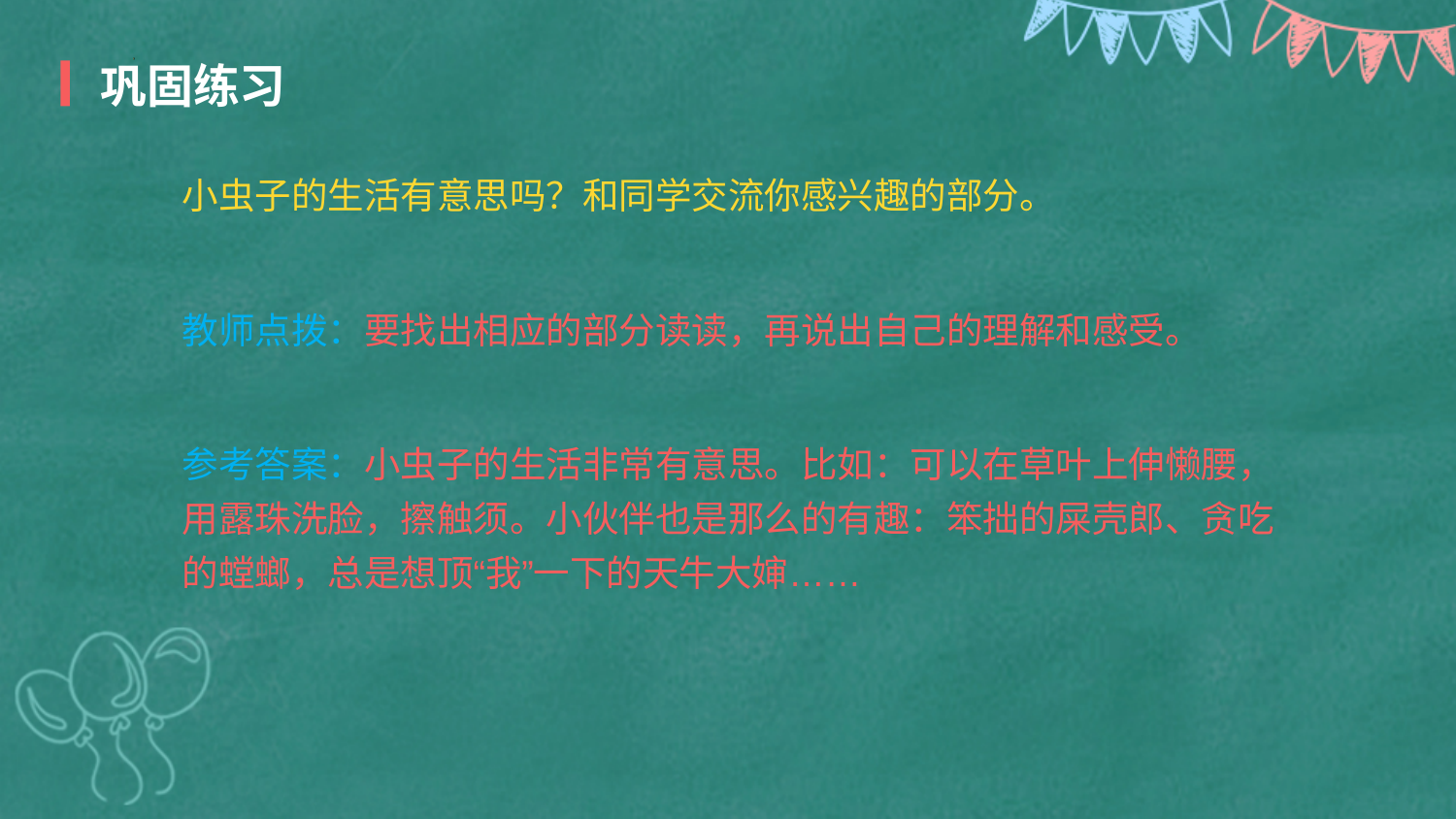

巩固练习

小虫子的生活有意思吗？和同学交流你感兴趣的部分。
教师点拨：要找出相应的部分读读，再说出自己的理解和感受。
参考答案：小虫子的生活非常有意思。比如：可以在草叶上伸懒腰，用露珠洗脸，擦触须。小伙伴也是那么的有趣：笨拙的屎壳郎、贪吃的螳螂，总是想顶“我”一下的天牛大婶……